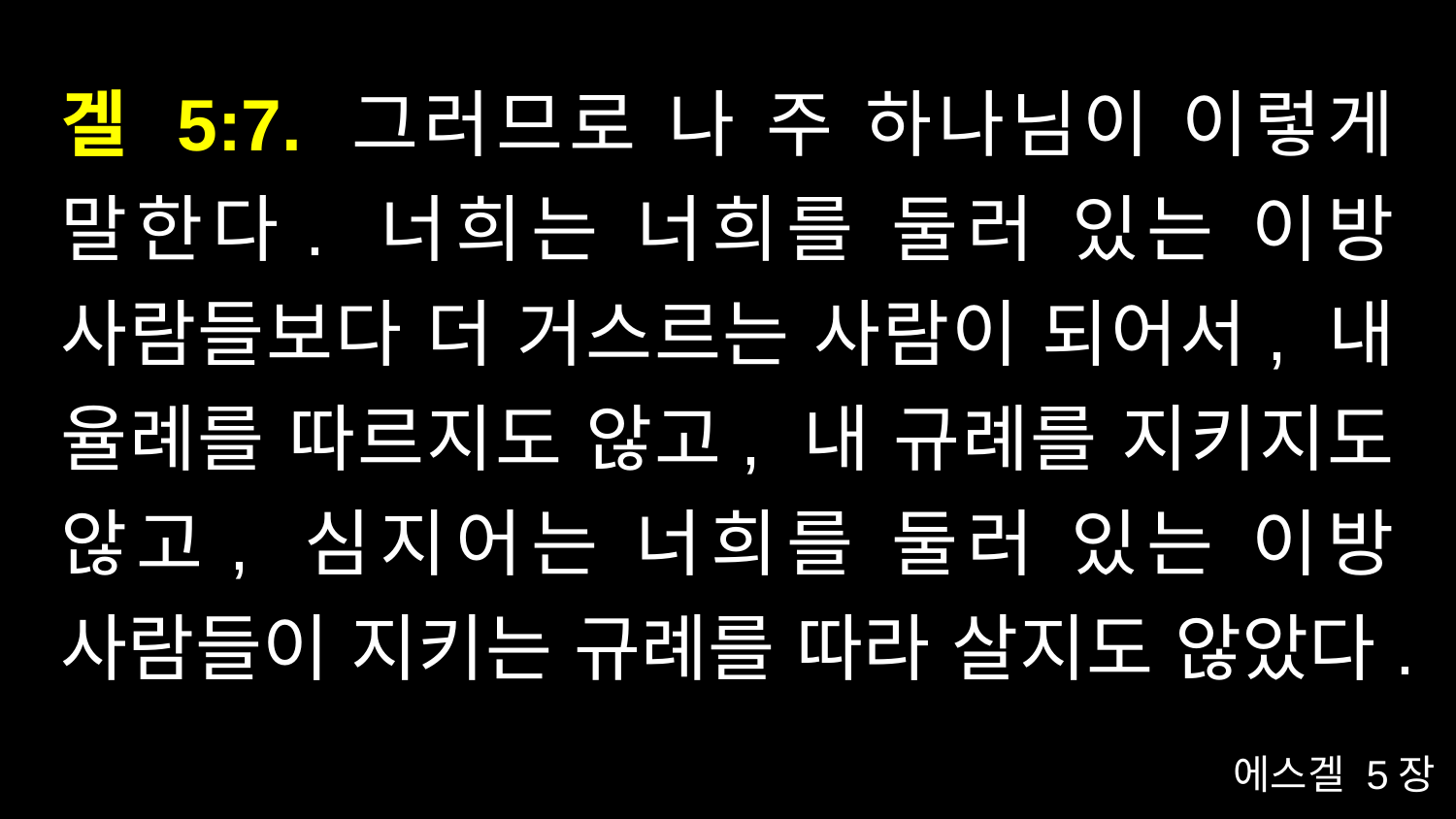

# 겔 5:7. 그러므로 나 주 하나님이 이렇게 말한다. 너희는 너희를 둘러 있는 이방 사람들보다 더 거스르는 사람이 되어서, 내 율례를 따르지도 않고, 내 규례를 지키지도 않고, 심지어는 너희를 둘러 있는 이방 사람들이 지키는 규례를 따라 살지도 않았다.
에스겔 5장